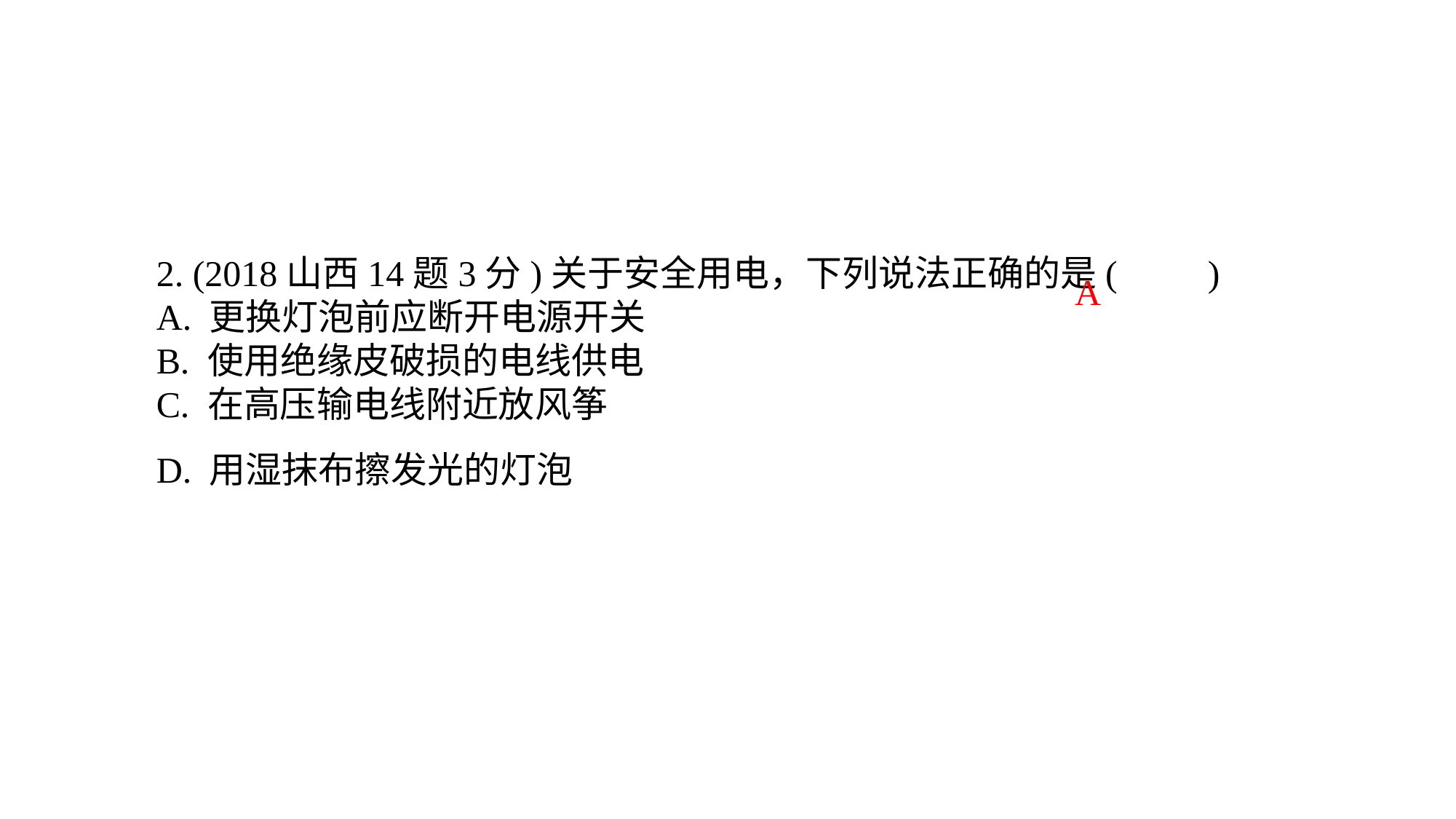

2. (2018山西14题3分)关于安全用电，下列说法正确的是(　　)A. 更换灯泡前应断开电源开关B. 使用绝缘皮破损的电线供电C. 在高压输电线附近放风筝D. 用湿抹布擦发光的灯泡

A